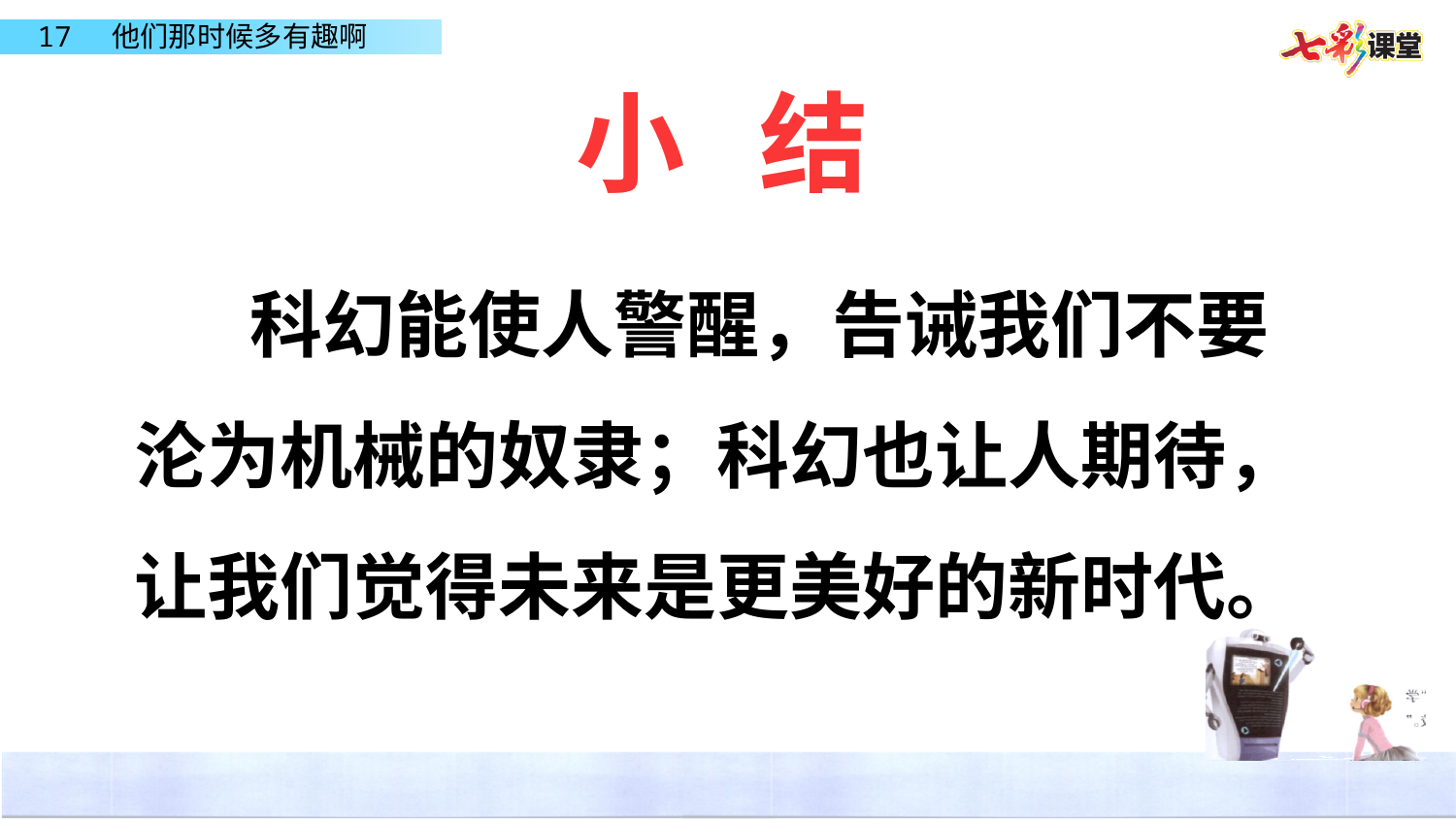

小   结
   科幻能使人警醒，告诫我们不要沦为机械的奴隶；科幻也让人期待，让我们觉得未来是更美好的新时代。